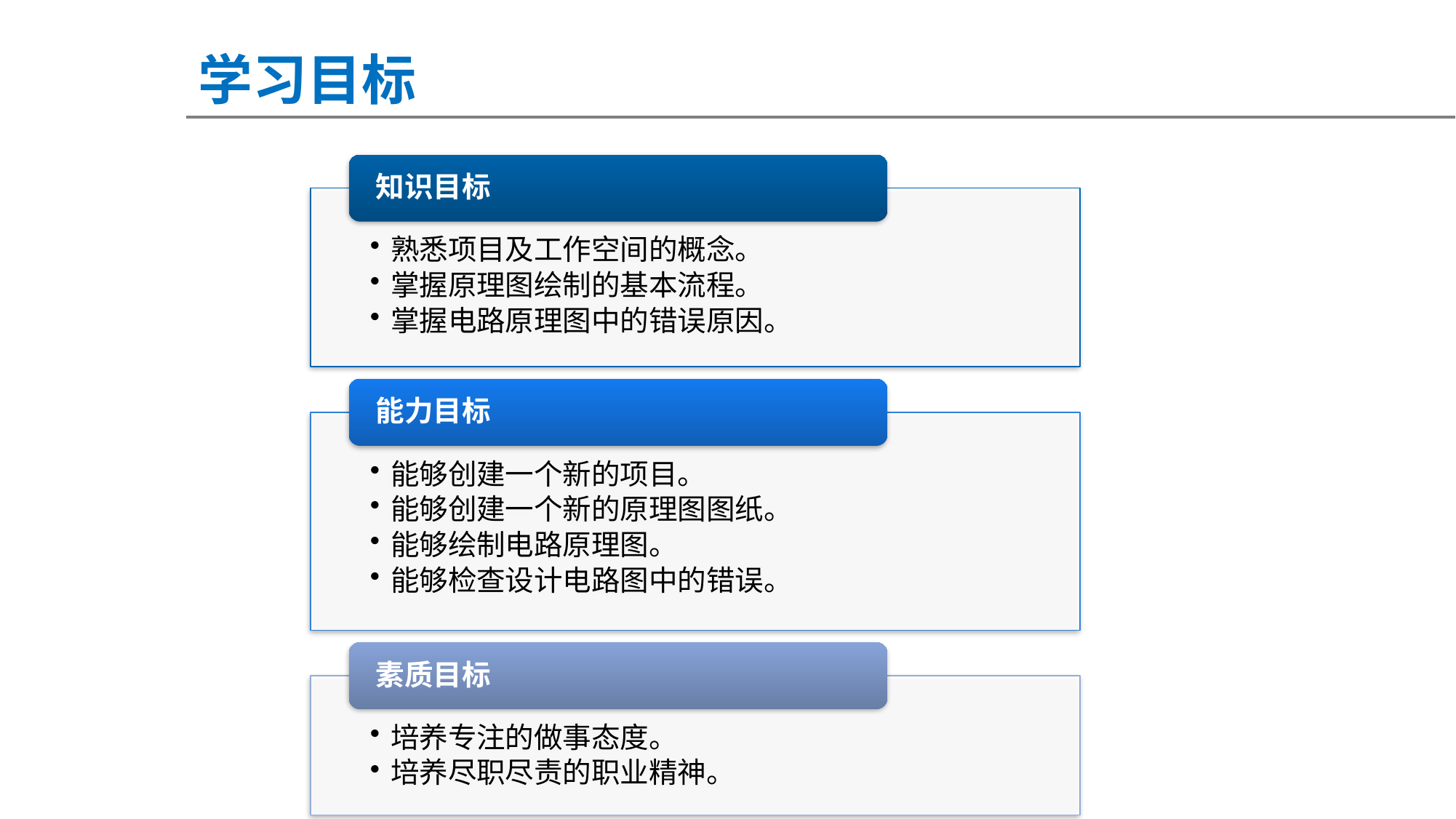

学习目标
熟悉项目及工作空间的概念。
掌握原理图绘制的基本流程。
掌握电路原理图中的错误原因。
知识目标
能够创建一个新的项目。
能够创建一个新的原理图图纸。
能够绘制电路原理图。
能够检查设计电路图中的错误。
能力目标
培养专注的做事态度。
培养尽职尽责的职业精神。
素质目标